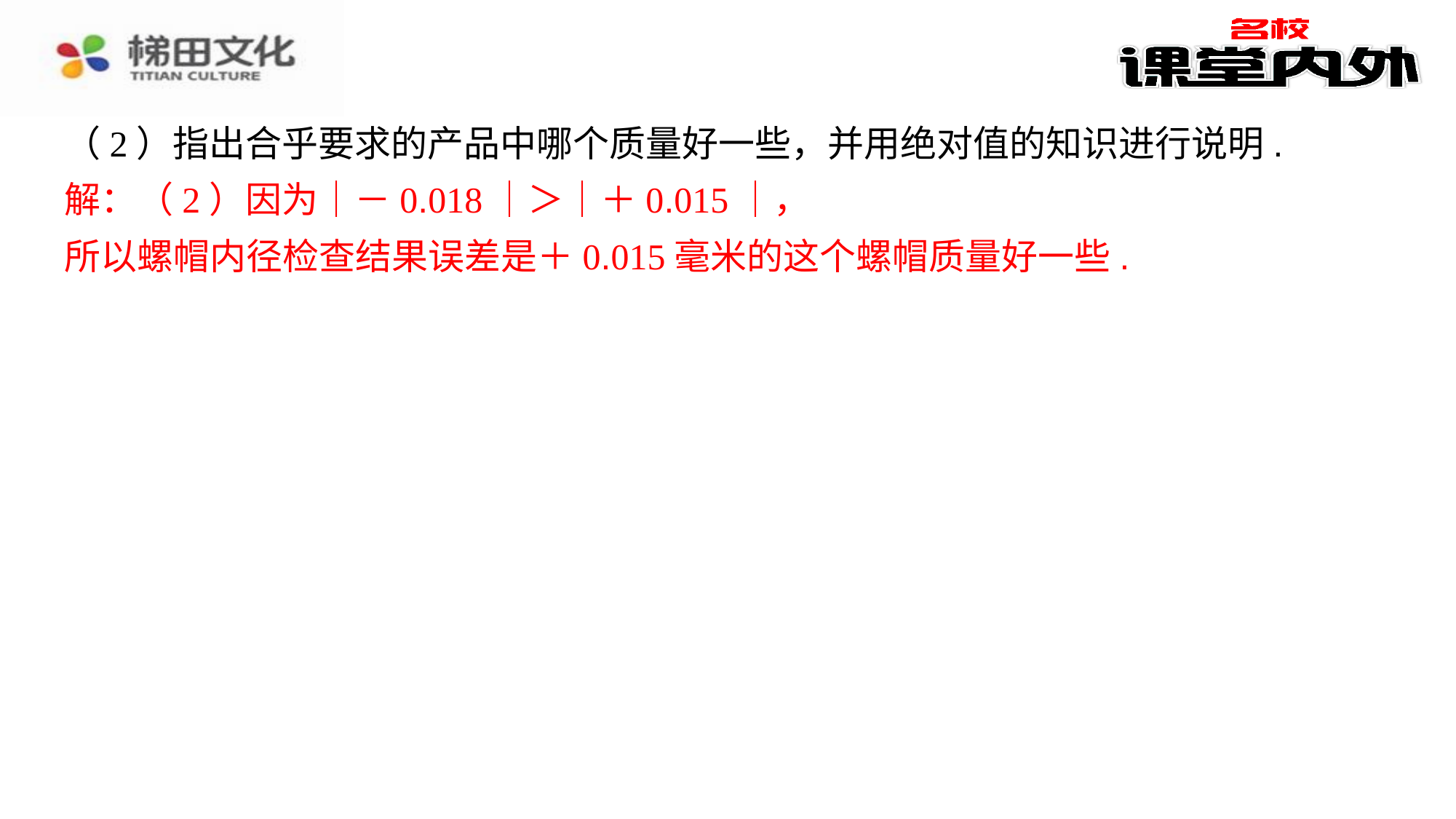

（2）指出合乎要求的产品中哪个质量好一些，并用绝对值的知识进行说明.
解：（2）因为｜－0.018｜＞｜＋0.015｜，
所以螺帽内径检查结果误差是＋0.015毫米的这个螺帽质量好一些.
解：（2）因为｜－0.018｜＞｜＋0.015｜，
所以螺帽内径检查结果误差是＋0.015毫米的这个螺帽质量好一些.